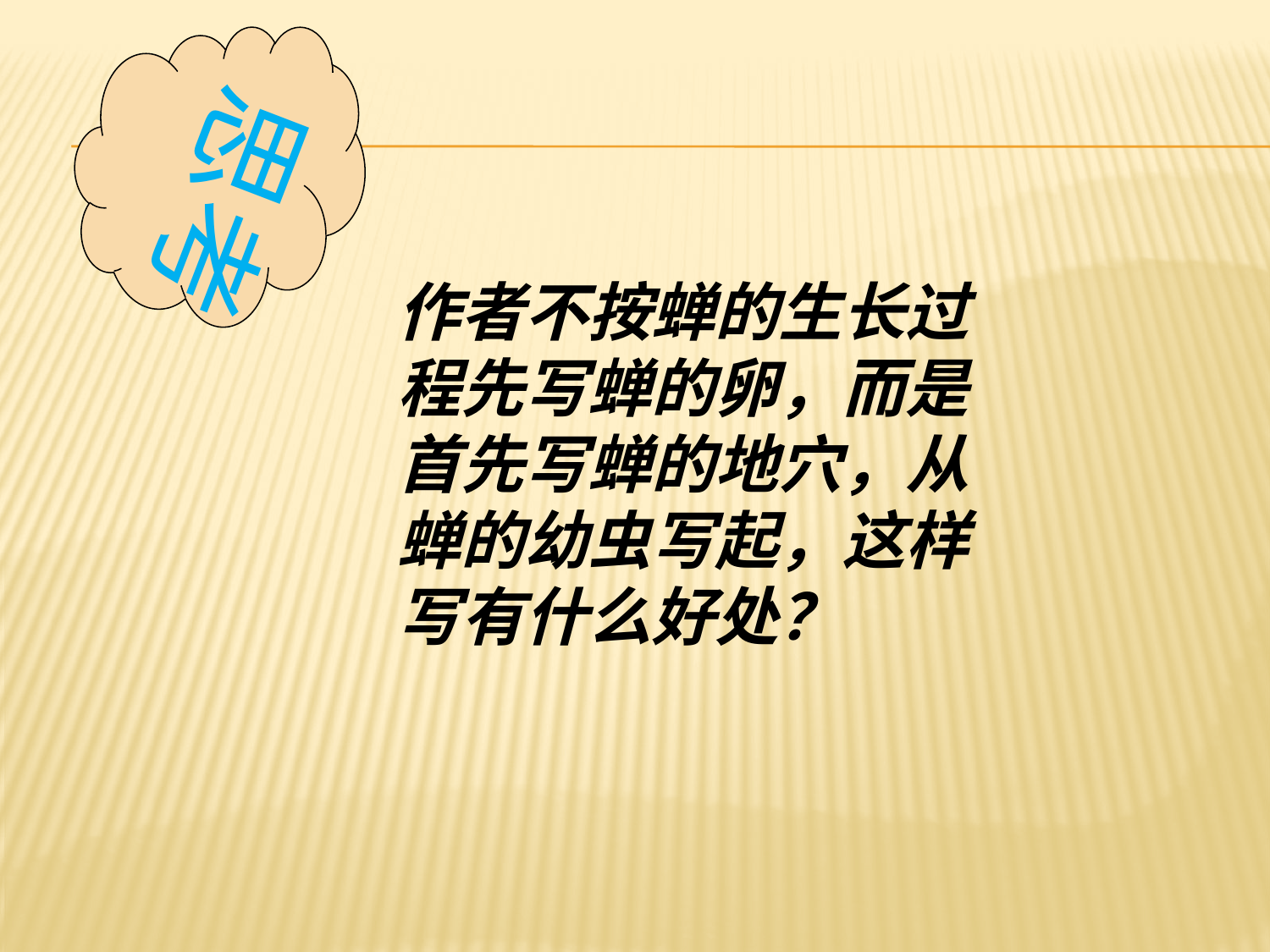

思考
# 作者不按蝉的生长过程先写蝉的卵，而是首先写蝉的地穴，从蝉的幼虫写起，这样写有什么好处？